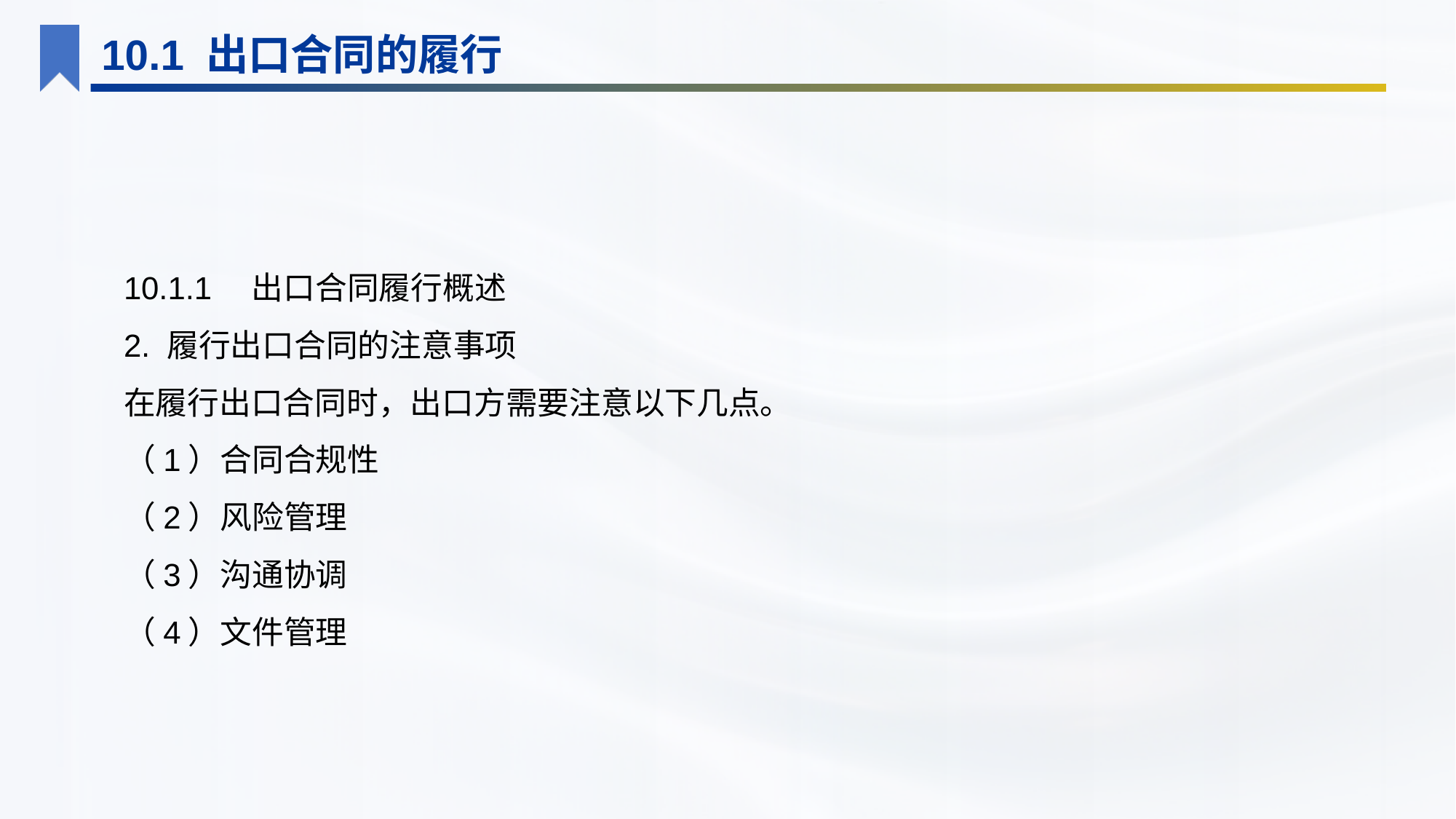

10.1 出口合同的履行
10.1.1　出口合同履行概述
2. 履行出口合同的注意事项
在履行出口合同时，出口方需要注意以下几点。
（1）合同合规性
（2）风险管理
（3）沟通协调
（4）文件管理